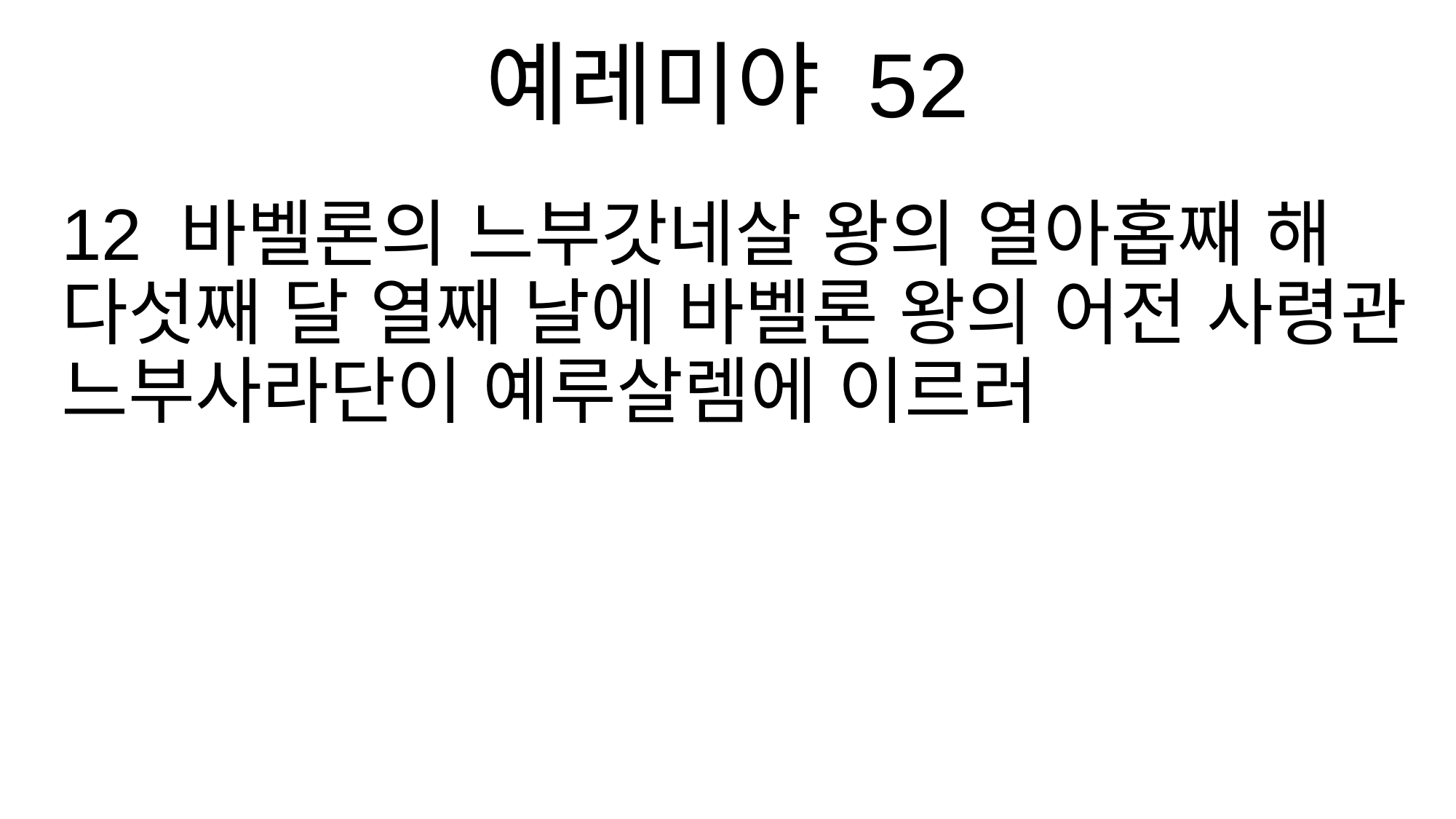

예레미야 52
12 바벨론의 느부갓네살 왕의 열아홉째 해 다섯째 달 열째 날에 바벨론 왕의 어전 사령관 느부사라단이 예루살렘에 이르러